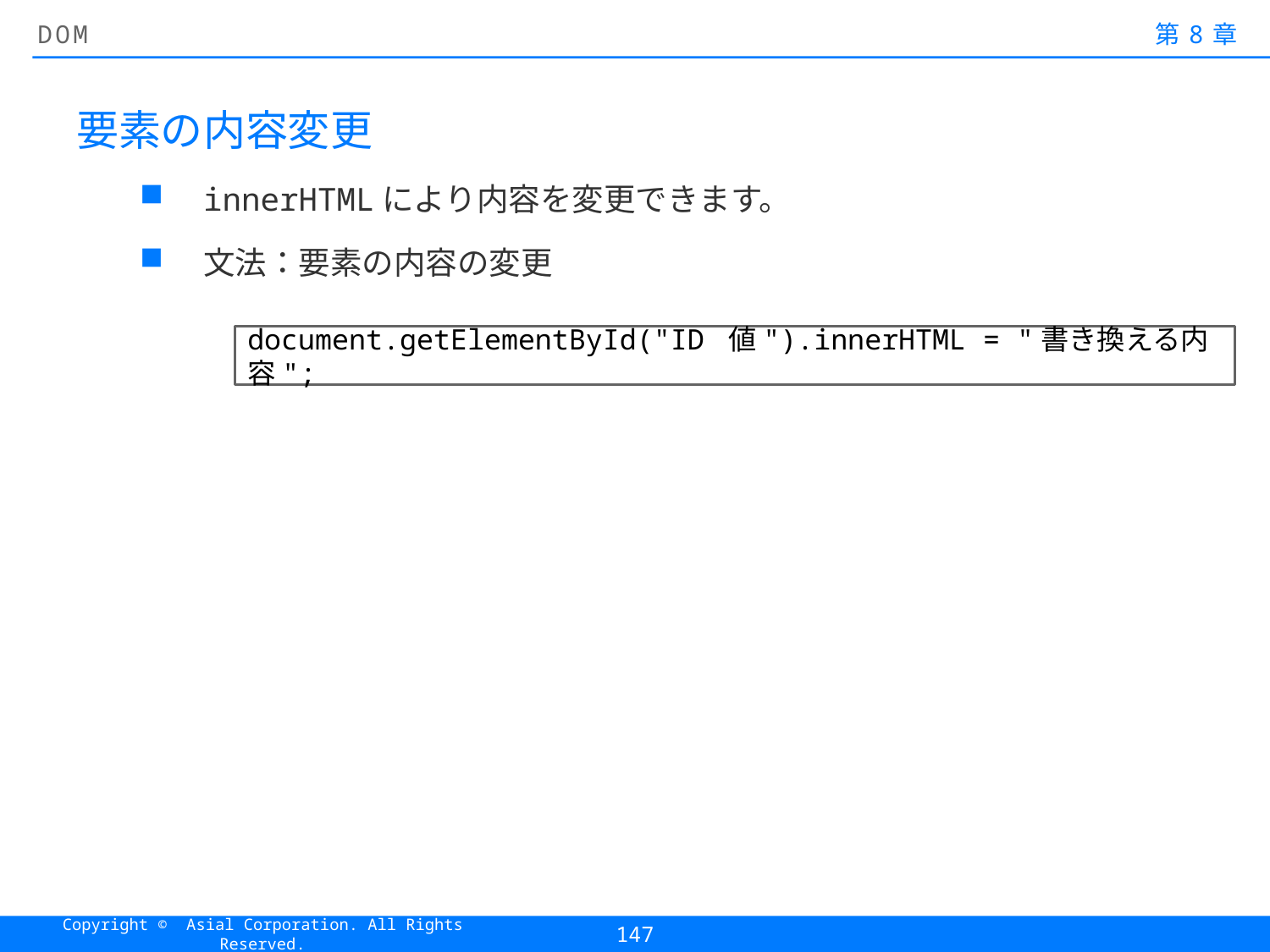

# DOM
第8章
要素の内容変更
innerHTMLにより内容を変更できます。
文法：要素の内容の変更

document.getElementById("ID 値").innerHTML = "書き換える内容";
147